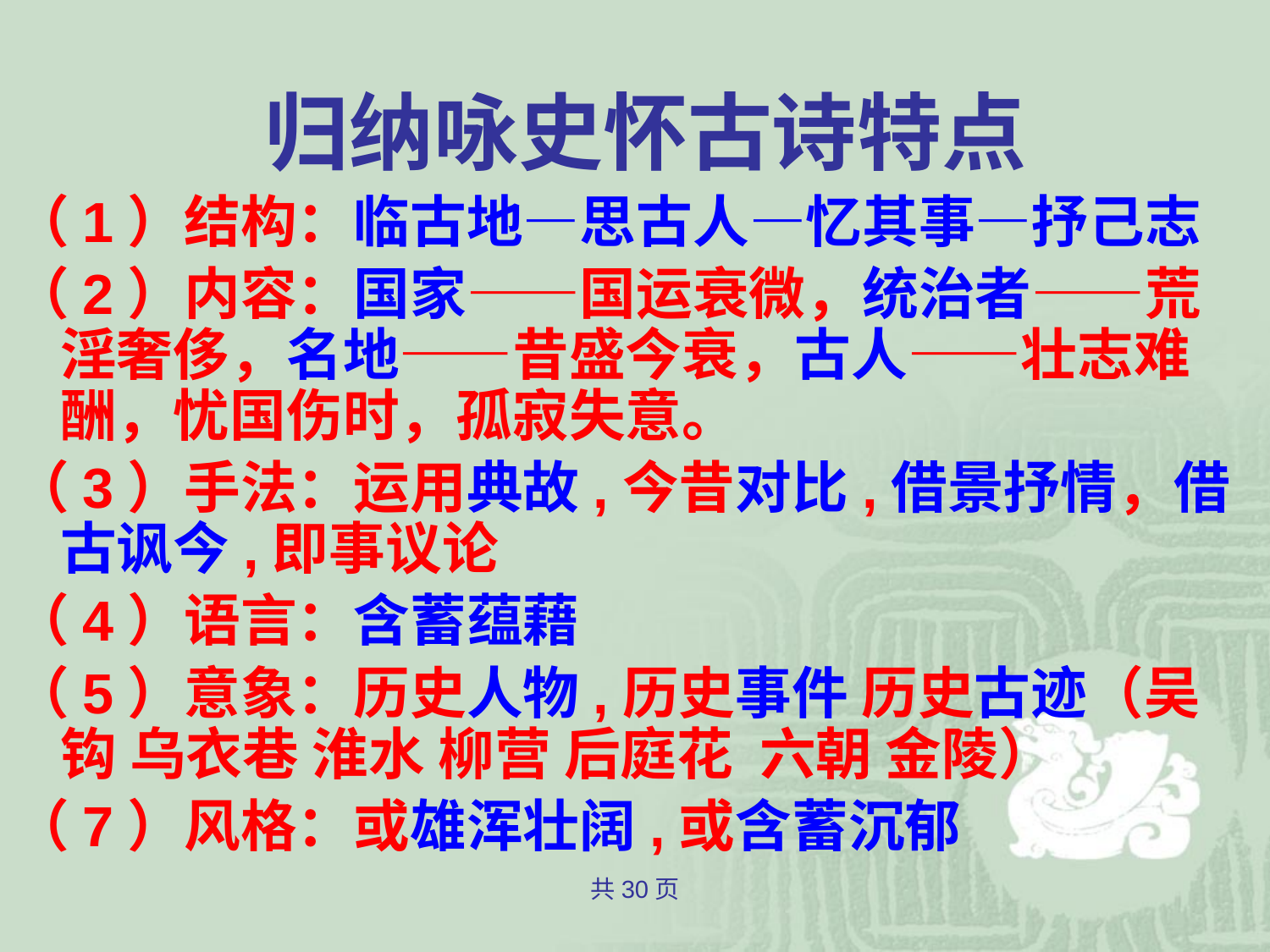

归纳咏史怀古诗特点
（1）结构：临古地—思古人—忆其事—抒己志
（2）内容：国家——国运衰微，统治者——荒淫奢侈，名地——昔盛今衰，古人——壮志难酬，忧国伤时，孤寂失意。
（3）手法：运用典故,今昔对比,借景抒情，借古讽今,即事议论
（4）语言：含蓄蕴藉
（5）意象：历史人物,历史事件 历史古迹（吴钩 乌衣巷 淮水 柳营 后庭花  六朝 金陵）
（7）风格：或雄浑壮阔,或含蓄沉郁
共30页
12